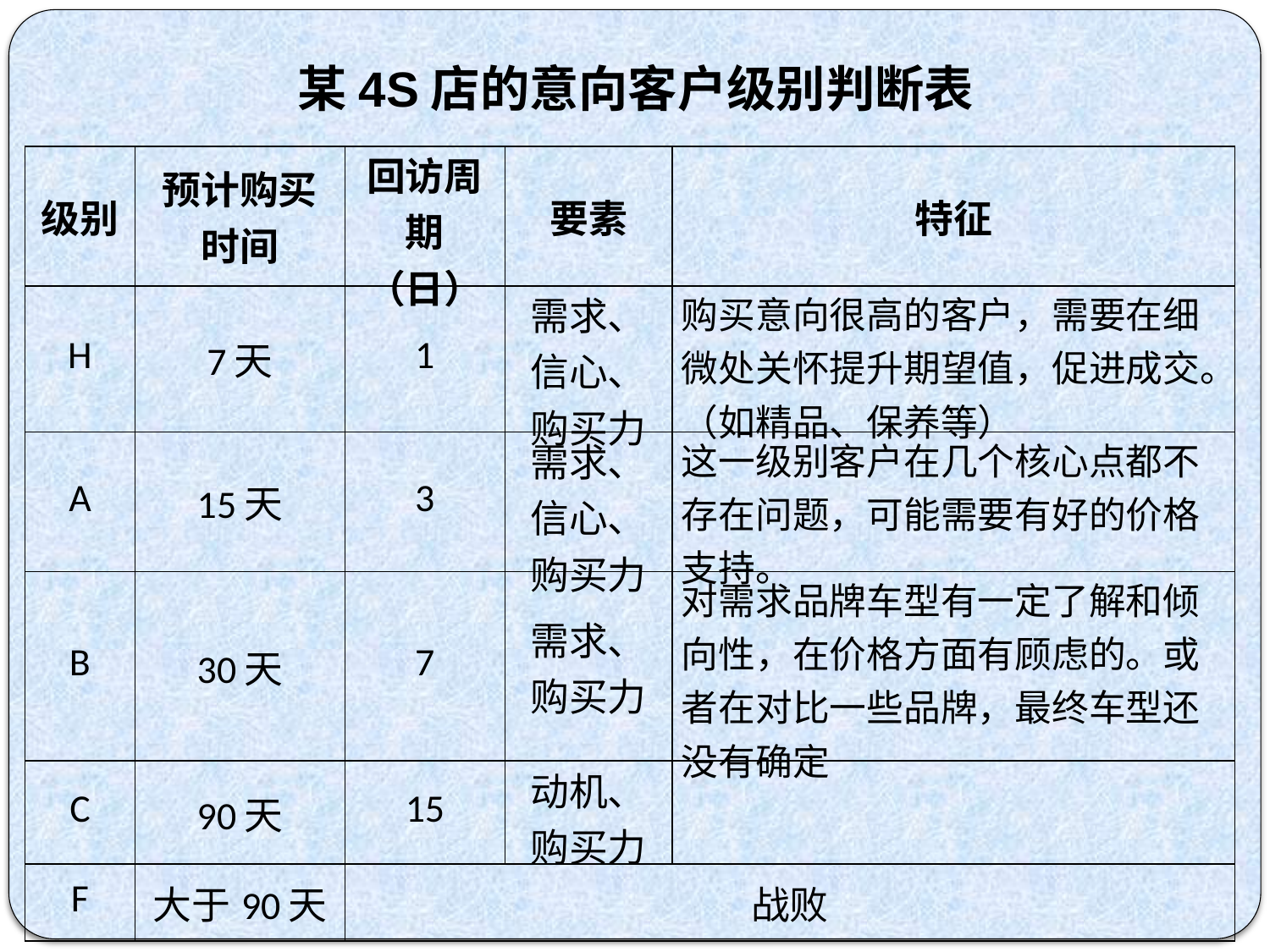

某4S店的意向客户级别判断表
| 级别 | 预计购买时间 | 回访周期（日） | 要素 | 特征 |
| --- | --- | --- | --- | --- |
| H | 7天 | 1 | 需求、信心、购买力 | 购买意向很高的客户，需要在细微处关怀提升期望值，促进成交。（如精品、保养等） |
| A | 15天 | 3 | 需求、信心、购买力 | 这一级别客户在几个核心点都不存在问题，可能需要有好的价格支持。 |
| B | 30天 | 7 | 需求、购买力 | 对需求品牌车型有一定了解和倾向性，在价格方面有顾虑的。或者在对比一些品牌，最终车型还没有确定 |
| C | 90天 | 15 | 动机、购买力 |  |
| F | 大于90天 | 战败 |  |  |